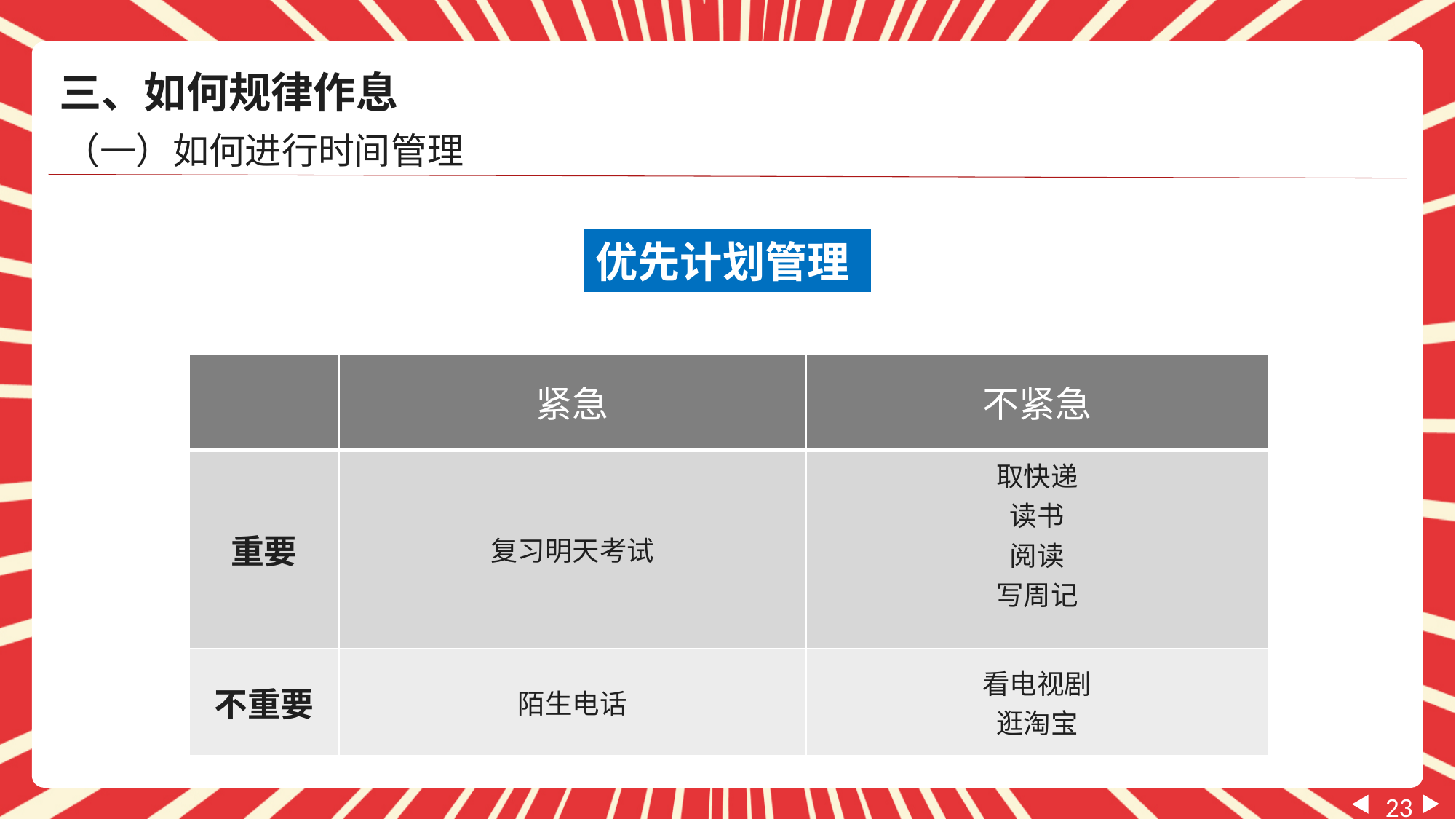

三、如何规律作息
（一）如何进行时间管理
优先计划管理
|  | 紧急 | 不紧急 |
| --- | --- | --- |
| 重要 | 复习明天考试 | 取快递 读书 阅读 写周记 |
| 不重要 | 陌生电话 | 看电视剧 逛淘宝 |